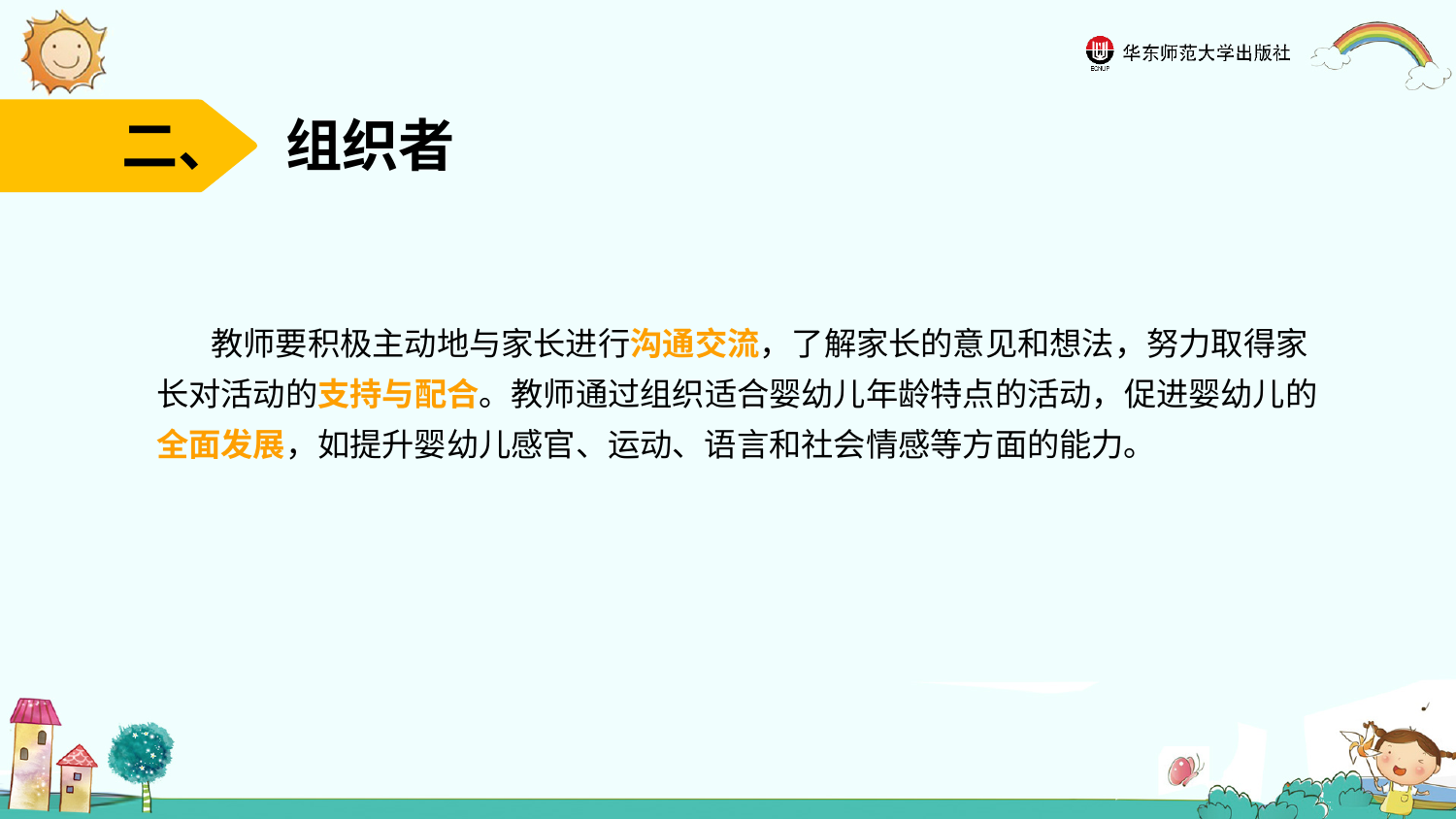

二、    组织者
教师要积极主动地与家长进行沟通交流，了解家长的意见和想法，努力取得家长对活动的支持与配合。教师通过组织适合婴幼儿年龄特点的活动，促进婴幼儿的全面发展，如提升婴幼儿感官、运动、语言和社会情感等方面的能力。